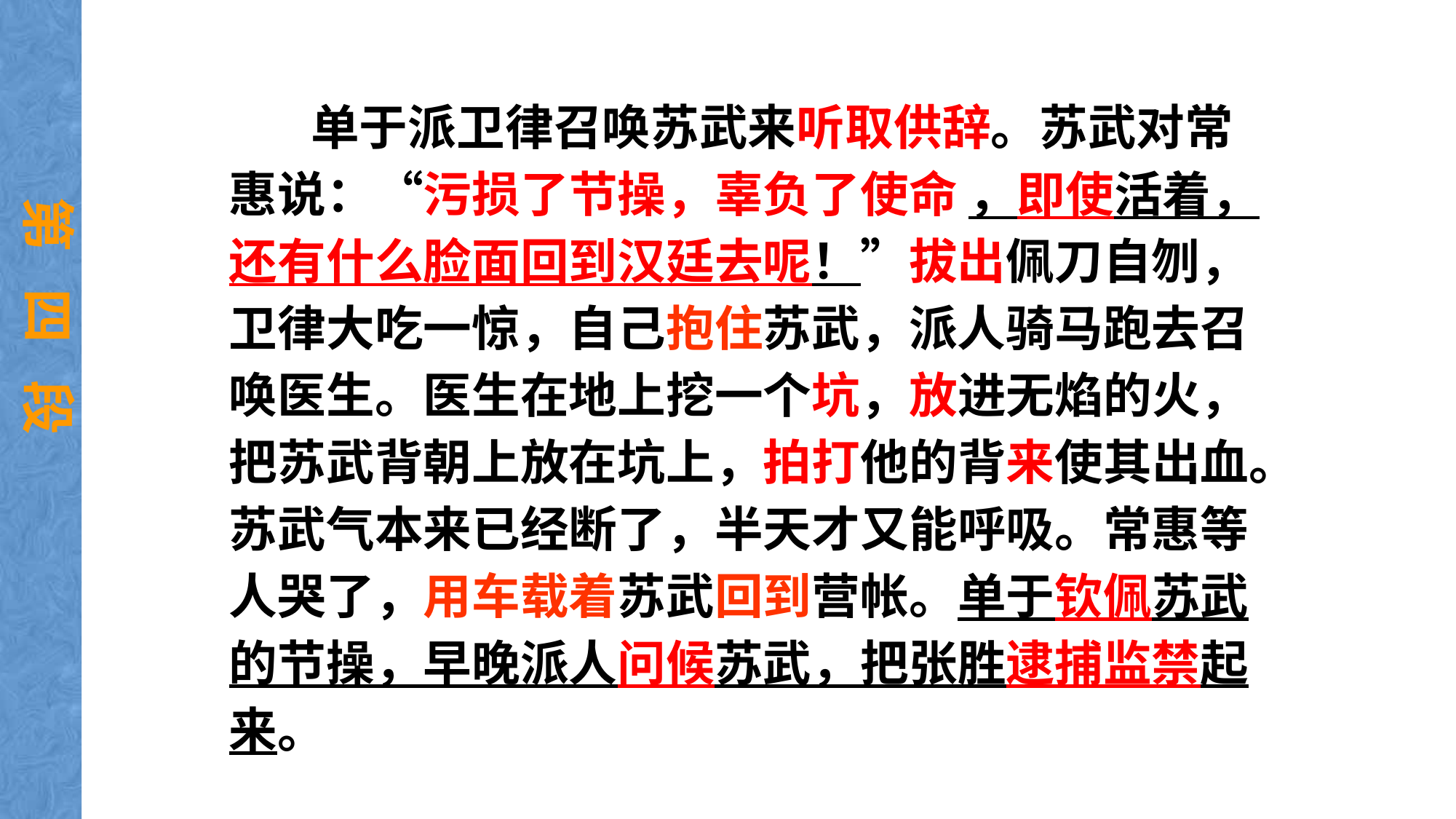

单于派卫律召唤苏武来听取供辞。苏武对常惠说：“污损了节操，辜负了使命 ，即使活着，还有什么脸面回到汉廷去呢！”拔出佩刀自刎，卫律大吃一惊，自己抱住苏武，派人骑马跑去召唤医生。医生在地上挖一个坑，放进无焰的火，把苏武背朝上放在坑上，拍打他的背来使其出血。苏武气本来已经断了，半天才又能呼吸。常惠等人哭了，用车载着苏武回到营帐。单于钦佩苏武的节操，早晚派人问候苏武，把张胜逮捕监禁起来。
第   四   段